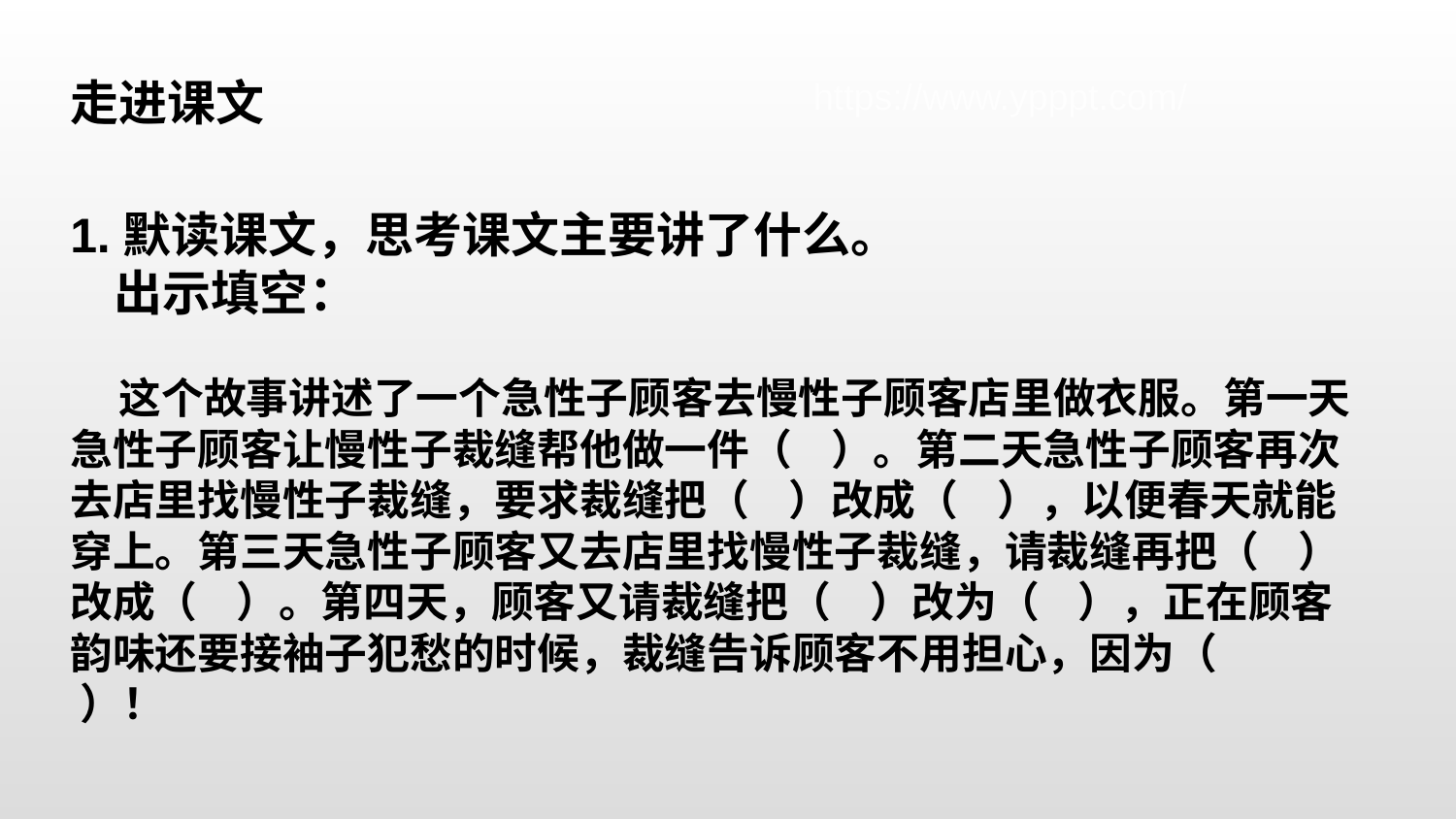

走进课文
https://www.ypppt.com/
1.默读课文，思考课文主要讲了什么。
   出示填空：

    这个故事讲述了一个急性子顾客去慢性子顾客店里做衣服。第一天急性子顾客让慢性子裁缝帮他做一件（    ）。第二天急性子顾客再次去店里找慢性子裁缝，要求裁缝把（    ）改成（    ），以便春天就能穿上。第三天急性子顾客又去店里找慢性子裁缝，请裁缝再把（    ）改成（    ）。第四天，顾客又请裁缝把（    ）改为（    ），正在顾客韵味还要接袖子犯愁的时候，裁缝告诉顾客不用担心，因为（            ）！